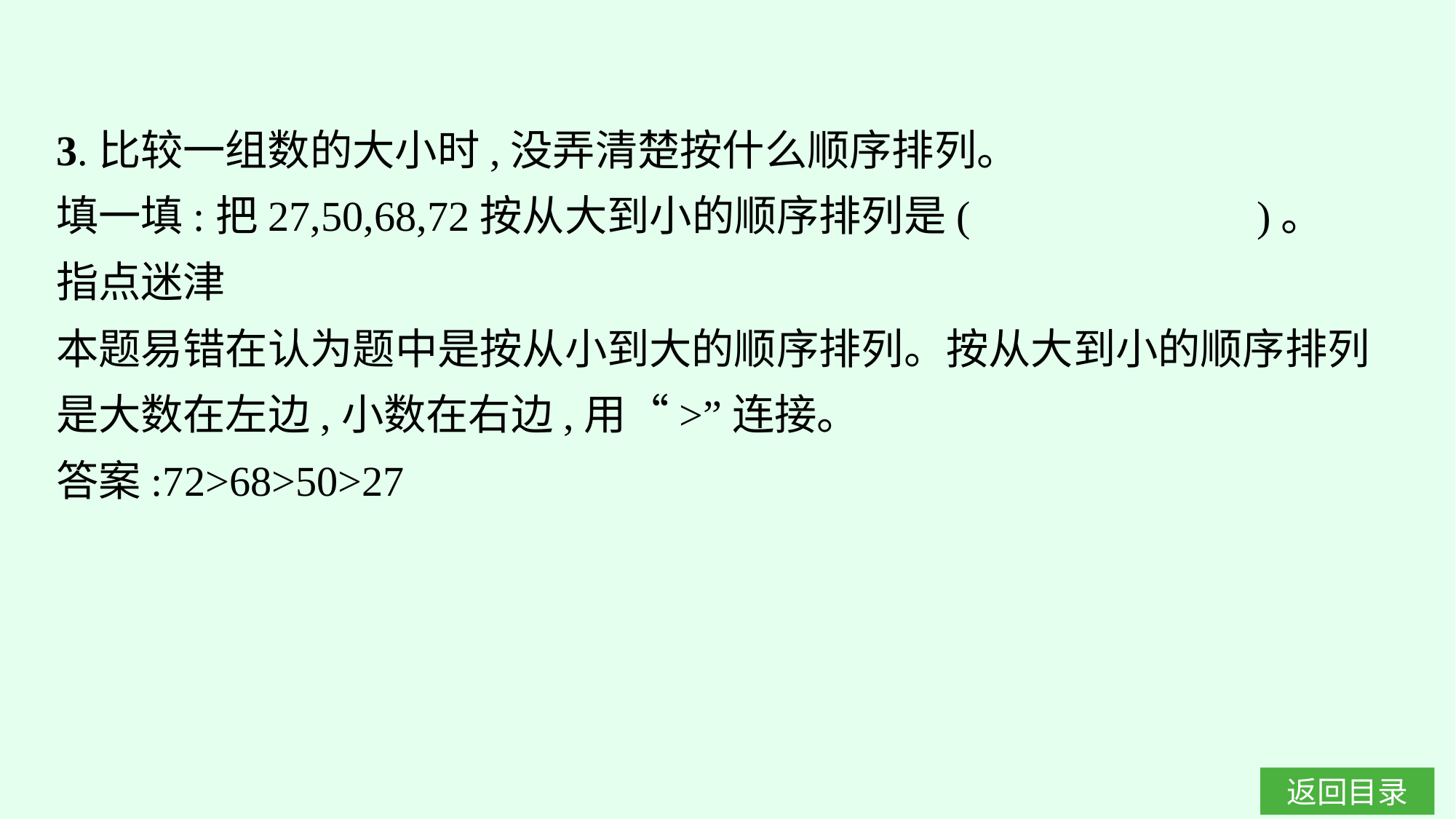

3.比较一组数的大小时,没弄清楚按什么顺序排列。
填一填:把27,50,68,72按从大到小的顺序排列是(			)。
指点迷津
本题易错在认为题中是按从小到大的顺序排列。按从大到小的顺序排列是大数在左边,小数在右边,用“>”连接。
答案:72>68>50>27